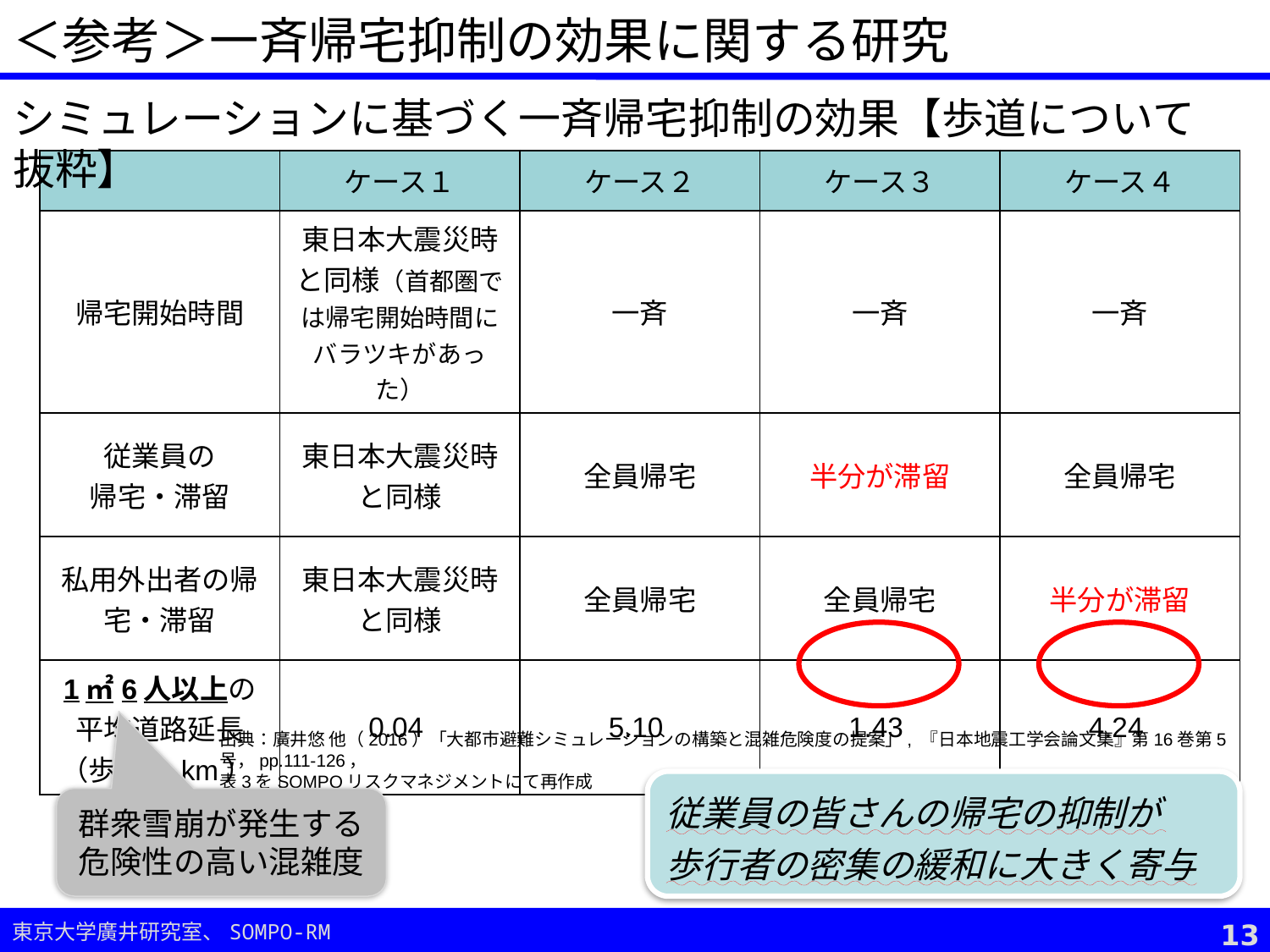

＜参考＞一斉帰宅抑制の効果に関する研究
シミュレーションに基づく一斉帰宅抑制の効果【歩道について抜粋】
|  | ケース１ | ケース２ | ケース３ | ケース４ |
| --- | --- | --- | --- | --- |
| 帰宅開始時間 | 東日本大震災時と同様（首都圏では帰宅開始時間にバラツキがあった） | 一斉 | 一斉 | 一斉 |
| 従業員の 帰宅・滞留 | 東日本大震災時と同様 | 全員帰宅 | 半分が滞留 | 全員帰宅 |
| 私用外出者の帰宅・滞留 | 東日本大震災時と同様 | 全員帰宅 | 全員帰宅 | 半分が滞留 |
| 1㎡6人以上の 平均道路延長 （歩道，km） | 0.04 | 5.10 | 1.43 | 4.24 |

出典：廣井悠 他（2016）「大都市避難シミュレーションの構築と混雑危険度の提案」, 『日本地震工学会論文集』第16巻第5号，pp.111-126，
表3をSOMPOリスクマネジメントにて再作成
従業員の皆さんの帰宅の抑制が
歩行者の密集の緩和に大きく寄与
群衆雪崩が発生する危険性の高い混雑度
13